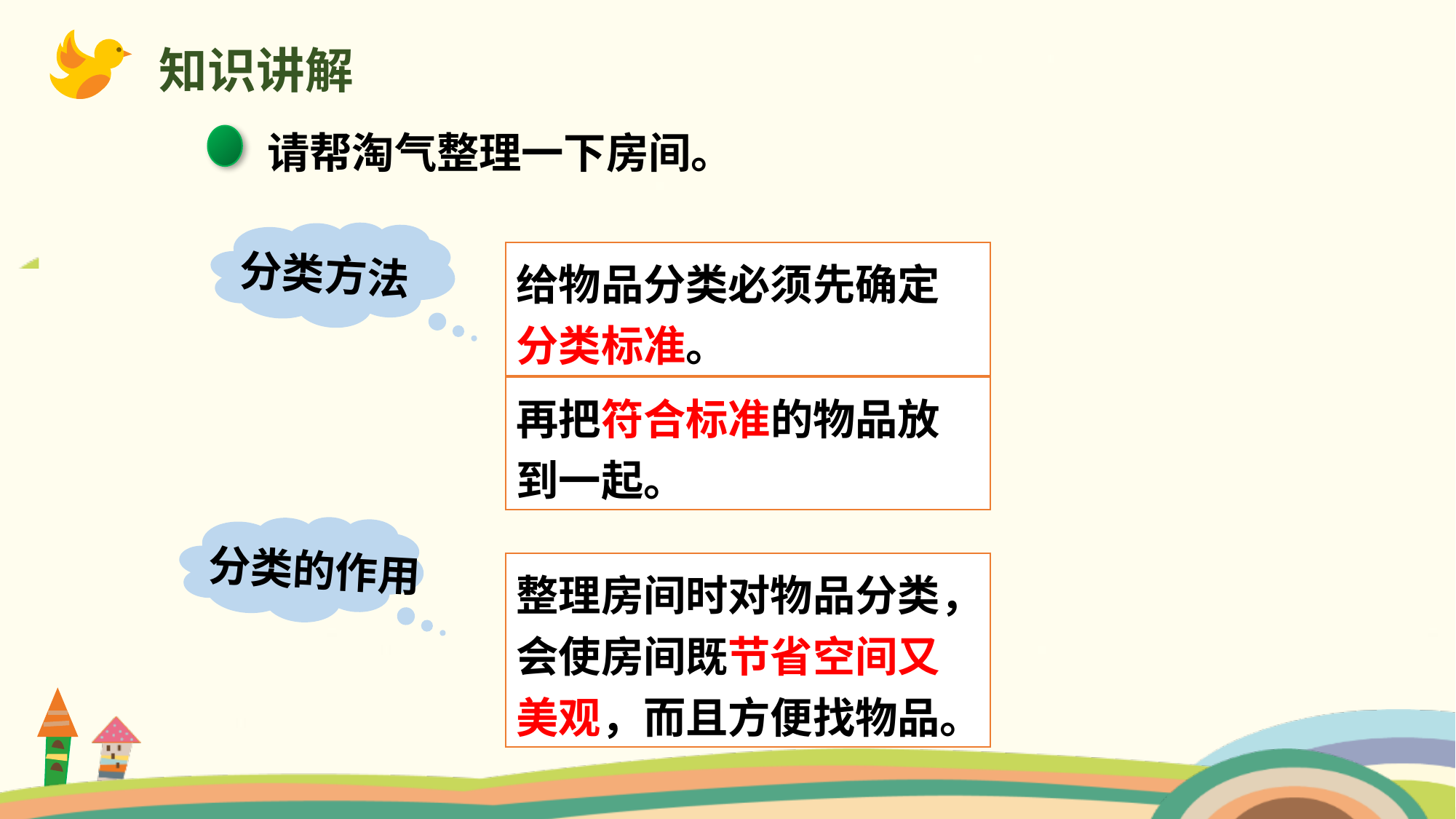

知识讲解
请帮淘气整理一下房间。

分类方法
给物品分类必须先确定分类标准。
再把符合标准的物品放到一起。

分类的作用
整理房间时对物品分类，会使房间既节省空间又美观，而且方便找物品。